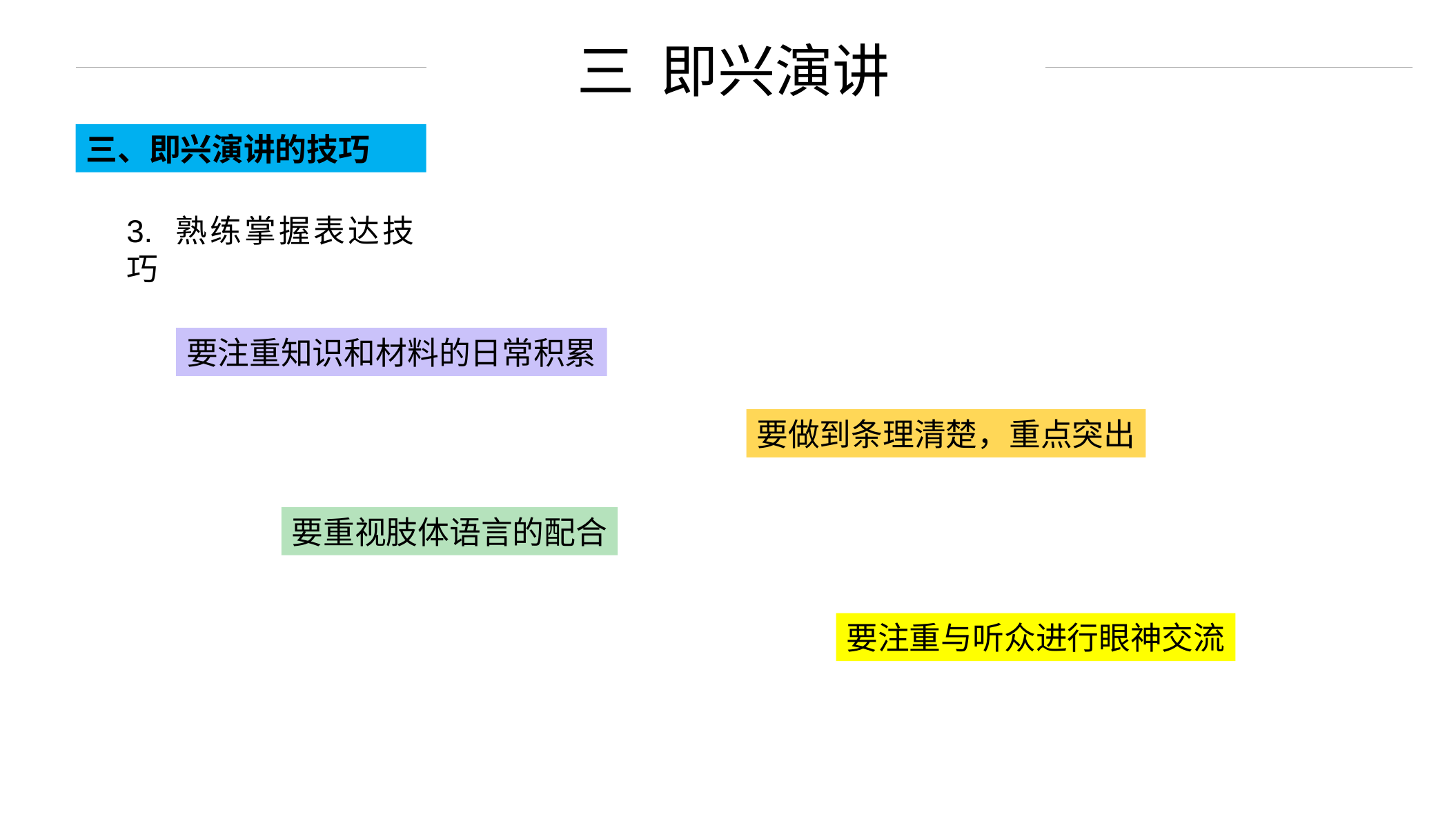

三  即兴演讲
三、即兴演讲的技巧
3. 熟练掌握表达技巧
要注重知识和材料的日常积累
要做到条理清楚，重点突出
要重视肢体语言的配合
要注重与听众进行眼神交流